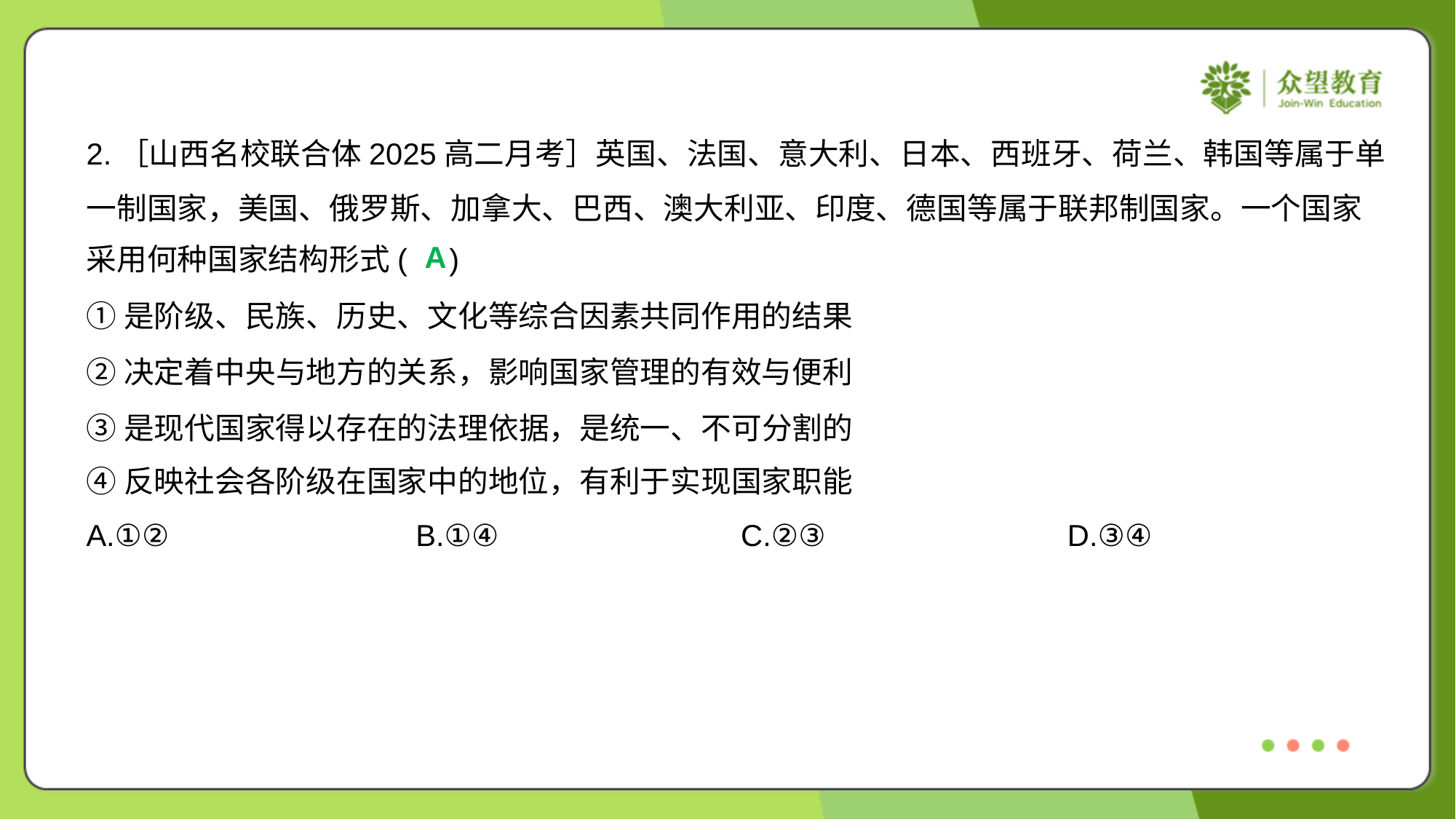

2.［山西名校联合体2025高二月考］英国、法国、意大利、日本、西班牙、荷兰、韩国等属于单
一制国家，美国、俄罗斯、加拿大、巴西、澳大利亚、印度、德国等属于联邦制国家。一个国家
采用何种国家结构形式(     )
A
①是阶级、民族、历史、文化等综合因素共同作用的结果
②决定着中央与地方的关系，影响国家管理的有效与便利
③是现代国家得以存在的法理依据，是统一、不可分割的
④反映社会各阶级在国家中的地位，有利于实现国家职能
A.①②	B.①④	C.②③	D.③④